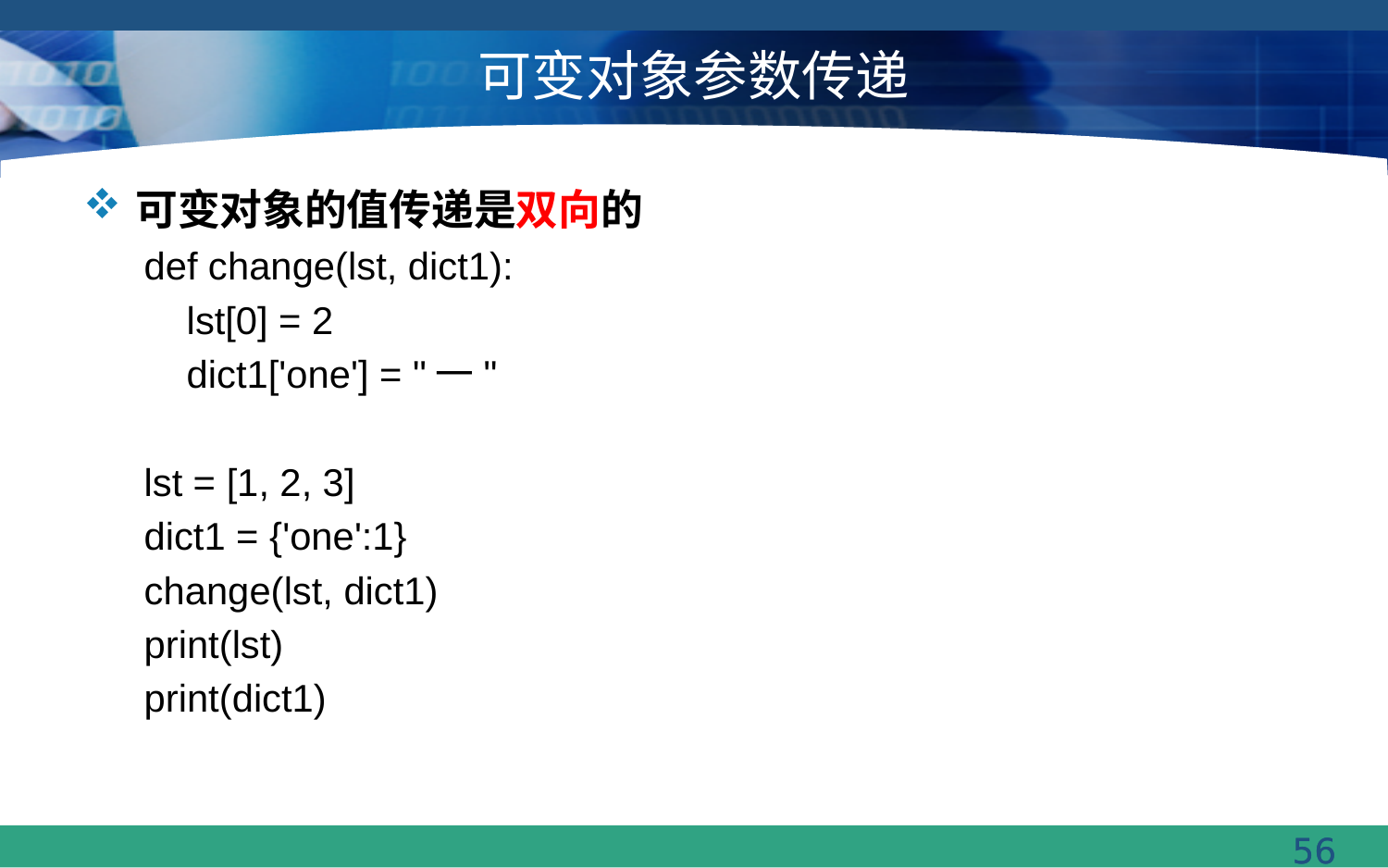

# 可变对象参数传递
可变对象的值传递是双向的
def change(lst, dict1):
    lst[0] = 2
    dict1['one'] = "一"

lst = [1, 2, 3]
dict1 = {'one':1}
change(lst, dict1)
print(lst)
print(dict1)